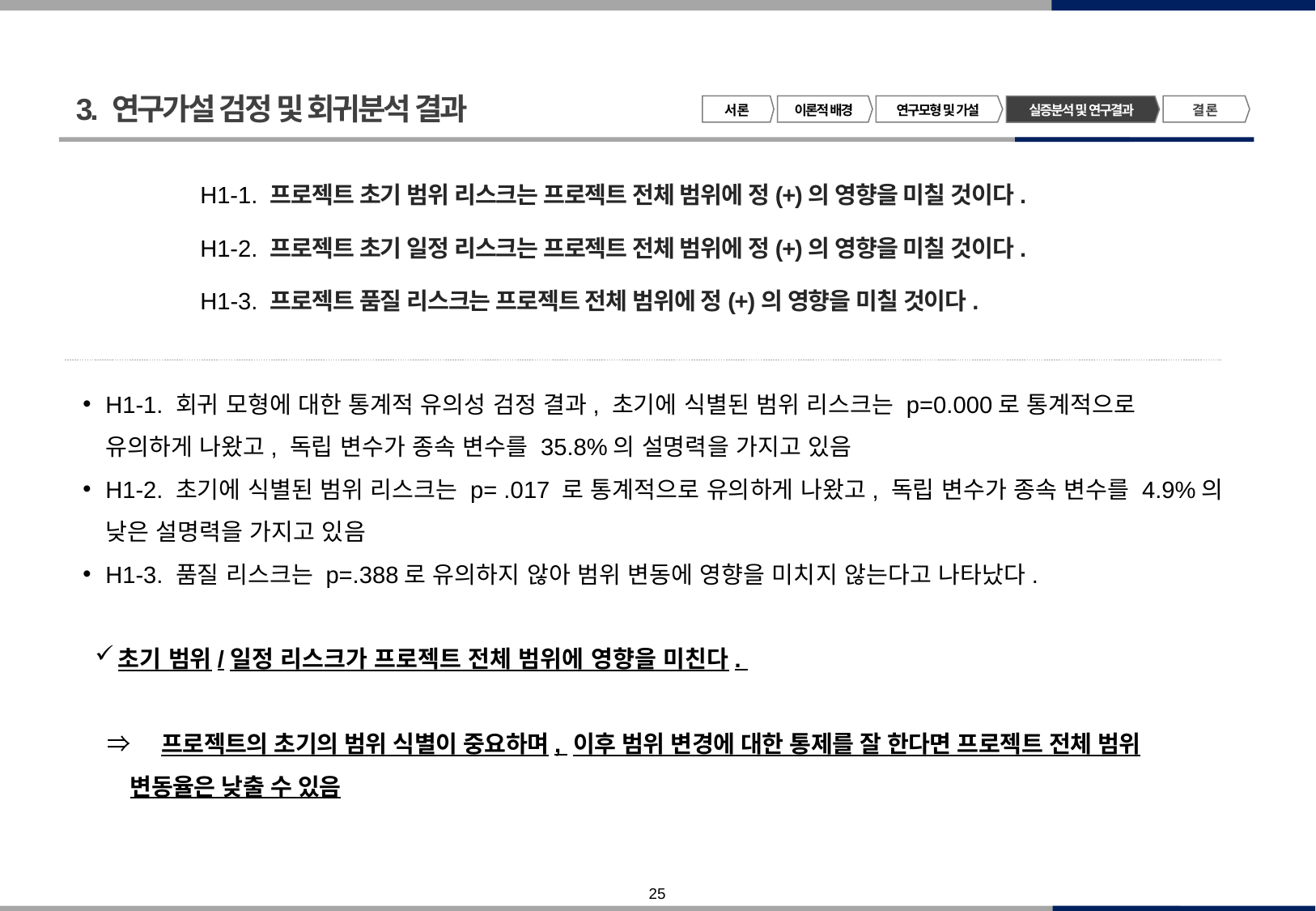

3. 연구가설 검정 및 회귀분석 결과
서  론
이론적 배경
연구모형 및 가설
결 론
실증분석 및 연구결과
 H1-1. 프로젝트 초기 범위 리스크는 프로젝트 전체 범위에 정(+)의 영향을 미칠 것이다.
 H1-2. 프로젝트 초기 일정 리스크는 프로젝트 전체 범위에 정(+)의 영향을 미칠 것이다.
 H1-3. 프로젝트 품질 리스크는 프로젝트 전체 범위에 정(+)의 영향을 미칠 것이다.

H1-1. 회귀 모형에 대한 통계적 유의성 검정 결과, 초기에 식별된 범위 리스크는 p=0.000로 통계적으로 유의하게 나왔고, 독립 변수가 종속 변수를 35.8%의 설명력을 가지고 있음
H1-2. 초기에 식별된 범위 리스크는 p= .017 로 통계적으로 유의하게 나왔고, 독립 변수가 종속 변수를 4.9%의 낮은 설명력을 가지고 있음
H1-3. 품질 리스크는 p=.388로 유의하지 않아 범위 변동에 영향을 미치지 않는다고 나타났다.

초기 범위/일정 리스크가 프로젝트 전체 범위에 영향을 미친다.

    ⇒    프로젝트의 초기의 범위 식별이 중요하며, 이후 범위 변경에 대한 통제를 잘 한다면 프로젝트 전체 범위 변동율은 낮출 수 있음